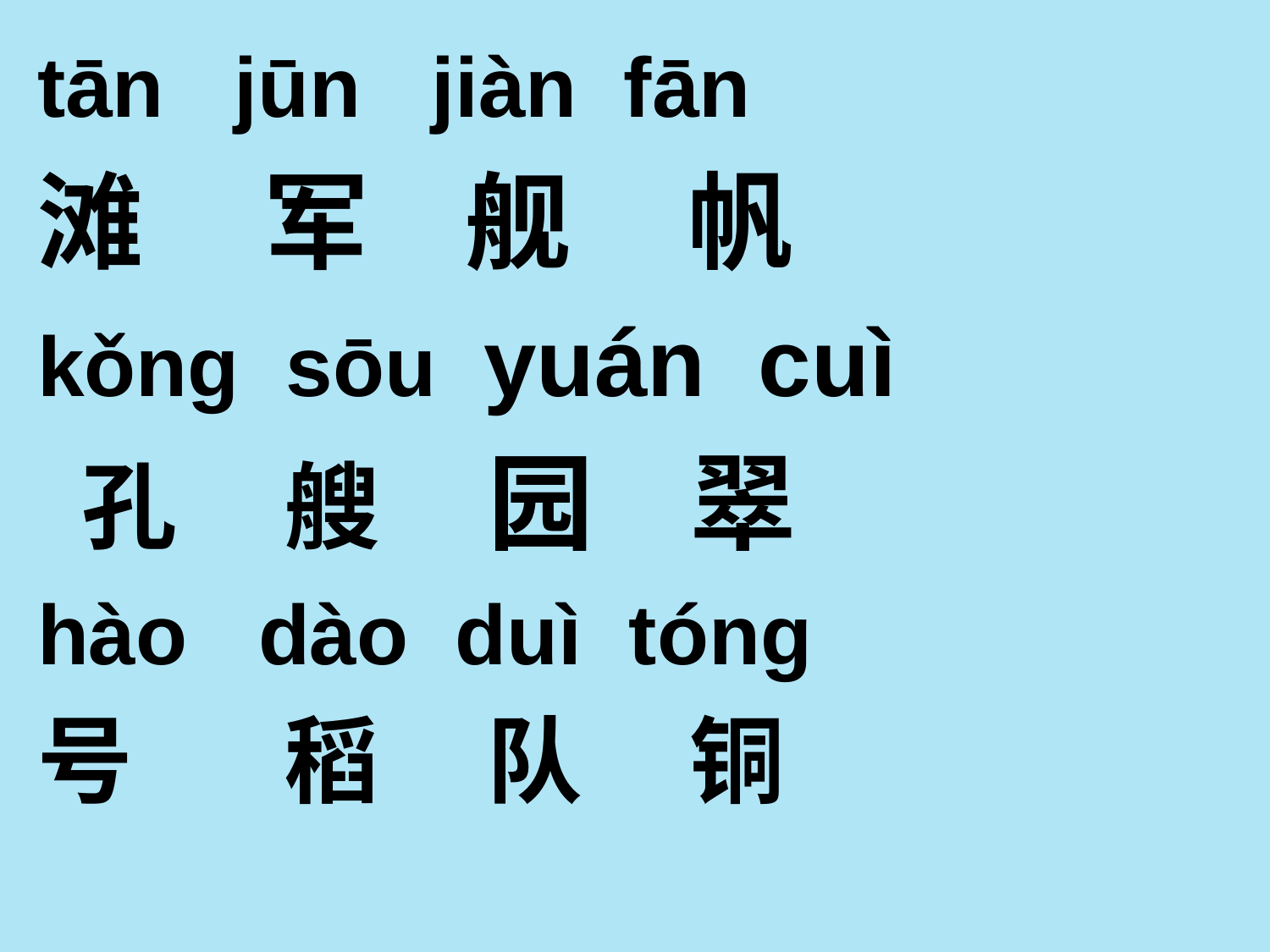

tān   jūn   jiàn  fān
滩     军    舰      帆
kǒnɡ  sōu  yuán  cuì
 孔     艘     园    翠
hào   dào  duì  tónɡ
号       稻     队     铜